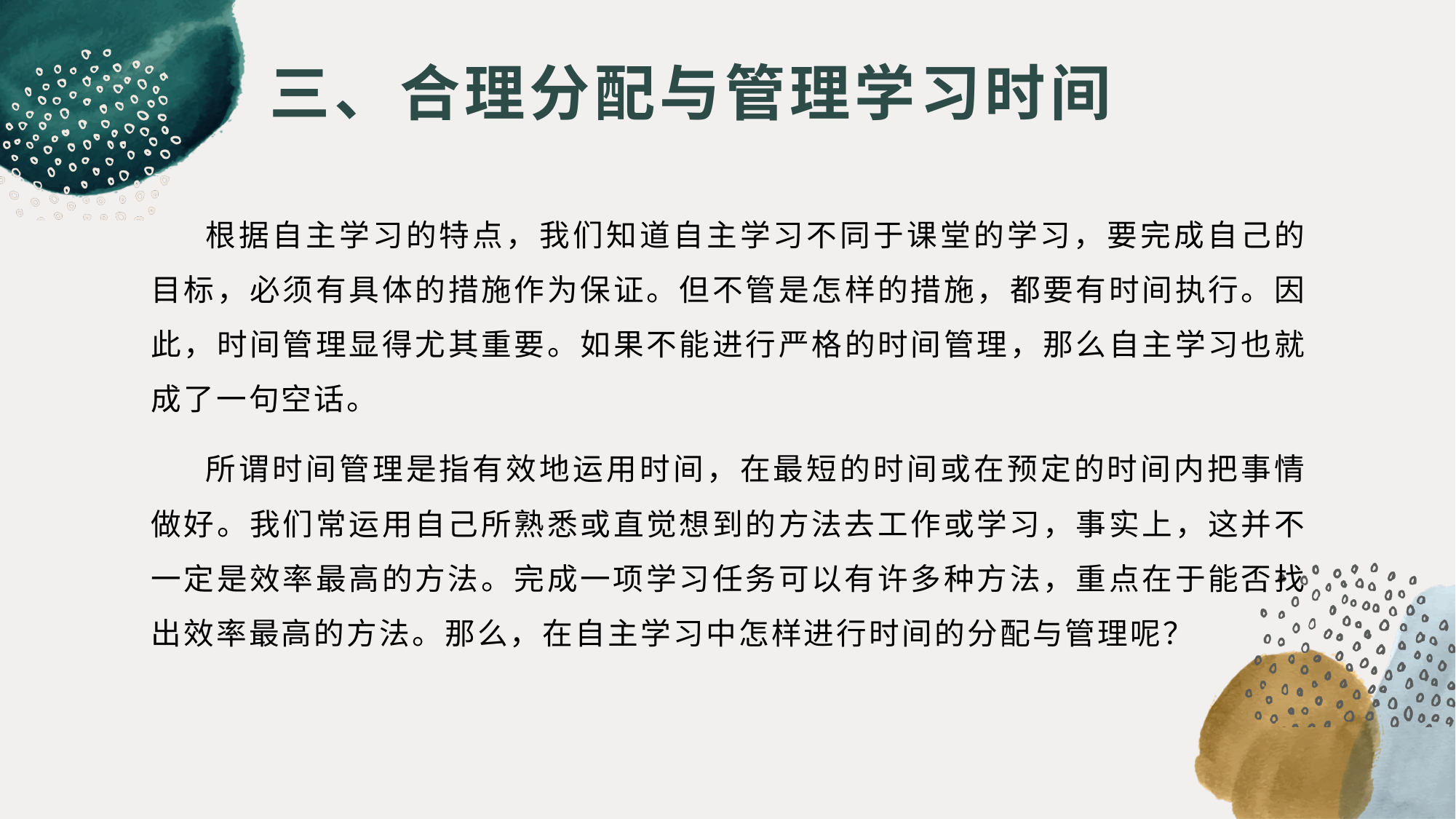

# 三、合理分配与管理学习时间
根据自主学习的特点，我们知道自主学习不同于课堂的学习，要完成自己的目标，必须有具体的措施作为保证。但不管是怎样的措施，都要有时间执行。因此，时间管理显得尤其重要。如果不能进行严格的时间管理，那么自主学习也就成了一句空话。
所谓时间管理是指有效地运用时间，在最短的时间或在预定的时间内把事情做好。我们常运用自己所熟悉或直觉想到的方法去工作或学习，事实上，这并不一定是效率最高的方法。完成一项学习任务可以有许多种方法，重点在于能否找出效率最高的方法。那么，在自主学习中怎样进行时间的分配与管理呢？